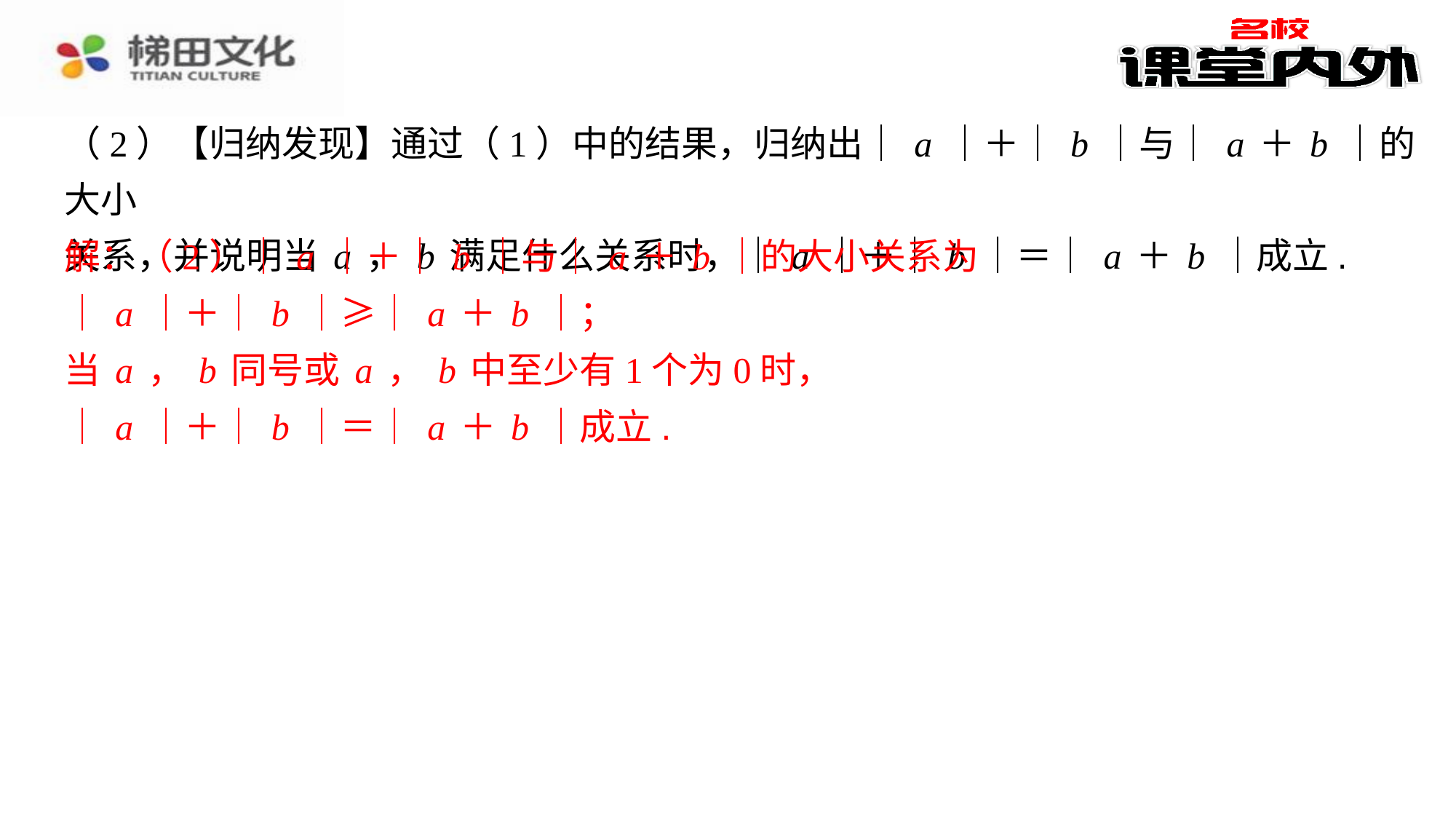

（2）【归纳发现】通过（1）中的结果，归纳出｜a｜＋｜b｜与｜a＋b｜的大小
关系，并说明当a，b满足什么关系时，｜a｜＋｜b｜＝｜a＋b｜成立.
解：（2）｜a｜＋｜b｜与｜a＋b｜的大小关系为
｜a｜＋｜b｜≥｜a＋b｜；
当a，b同号或a，b中至少有1个为0时，
｜a｜＋｜b｜＝｜a＋b｜成立.
解：（2）｜a｜＋｜b｜与｜a＋b｜的大小关系为
｜a｜＋｜b｜≥｜a＋b｜；
当a，b同号或a，b中至少有1个为0时，
｜a｜＋｜b｜＝｜a＋b｜成立.